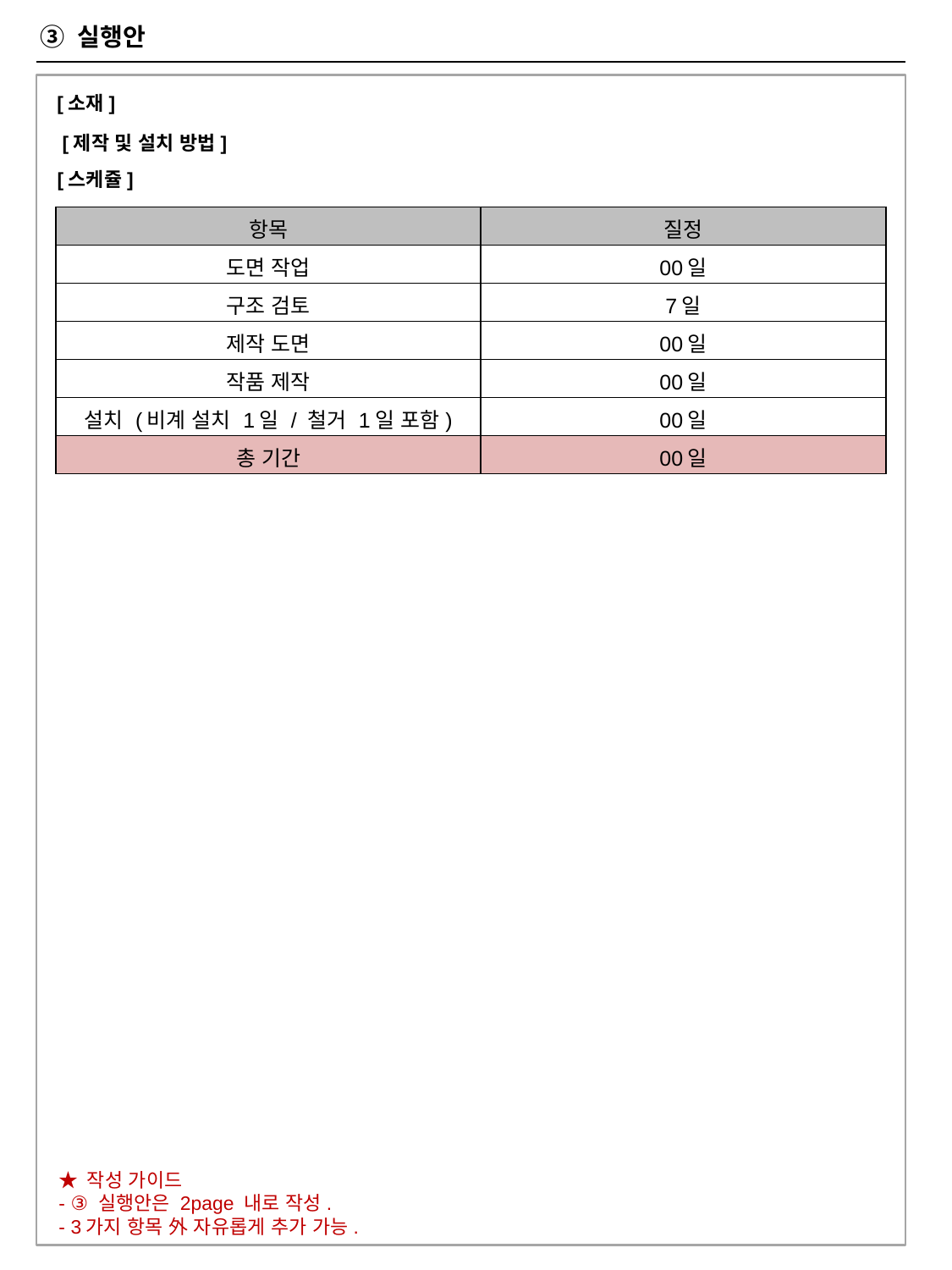

③ 실행안

[소재]
[제작 및 설치 방법]
[스케쥴]
| 항목 | 질정 |
| --- | --- |
| 도면 작업 | 00일 |
| 구조 검토 | 7일 |
| 제작 도면 | 00일 |
| 작품 제작 | 00일 |
| 설치 (비계 설치 1일 / 철거 1일 포함) | 00일 |
| 총 기간 | 00일 |
★ 작성 가이드
- ③ 실행안은 2page 내로 작성.
- 3가지 항목 外 자유롭게 추가 가능.